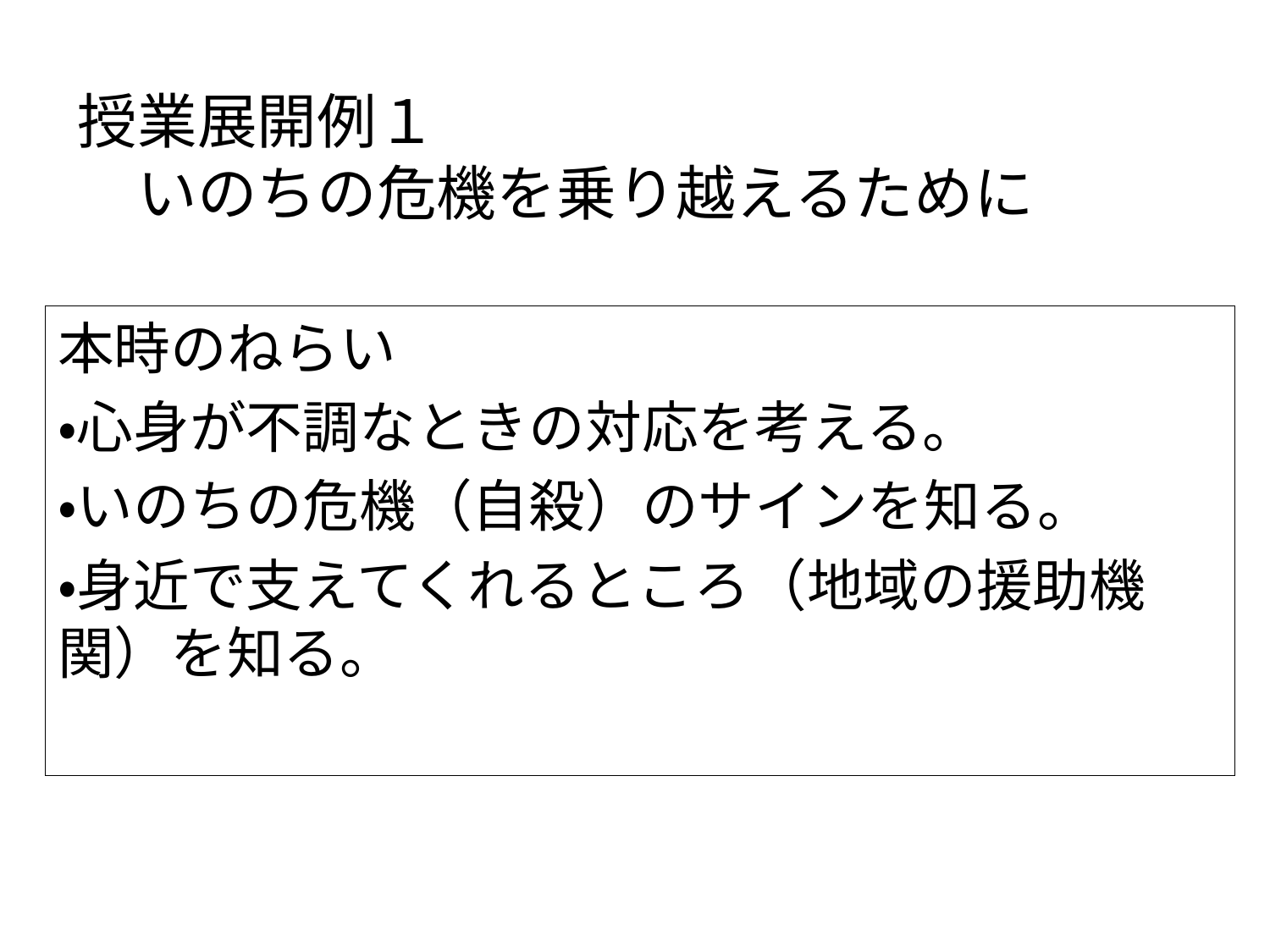

# 授業展開例１ 　いのちの危機を乗り越えるために
本時のねらい
・心身が不調なときの対応を考える。
・いのちの危機（自殺）のサインを知る。
・身近で支えてくれるところ（地域の援助機関）を知る。